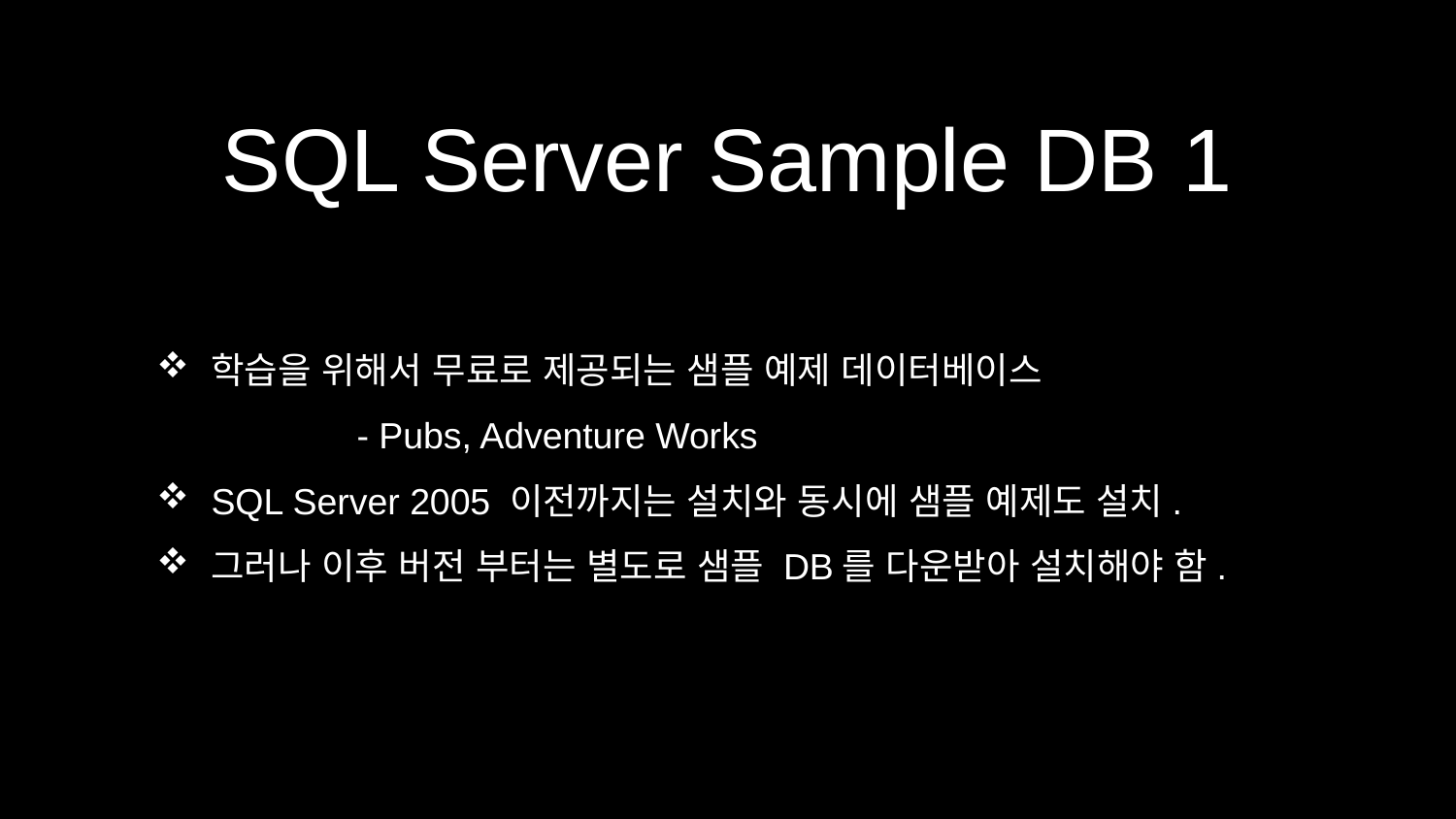

# SQL Server Sample DB 1
학습을 위해서 무료로 제공되는 샘플 예제 데이터베이스
	- Pubs, Adventure Works
SQL Server 2005 이전까지는 설치와 동시에 샘플 예제도 설치.
그러나 이후 버전 부터는 별도로 샘플 DB를 다운받아 설치해야 함.